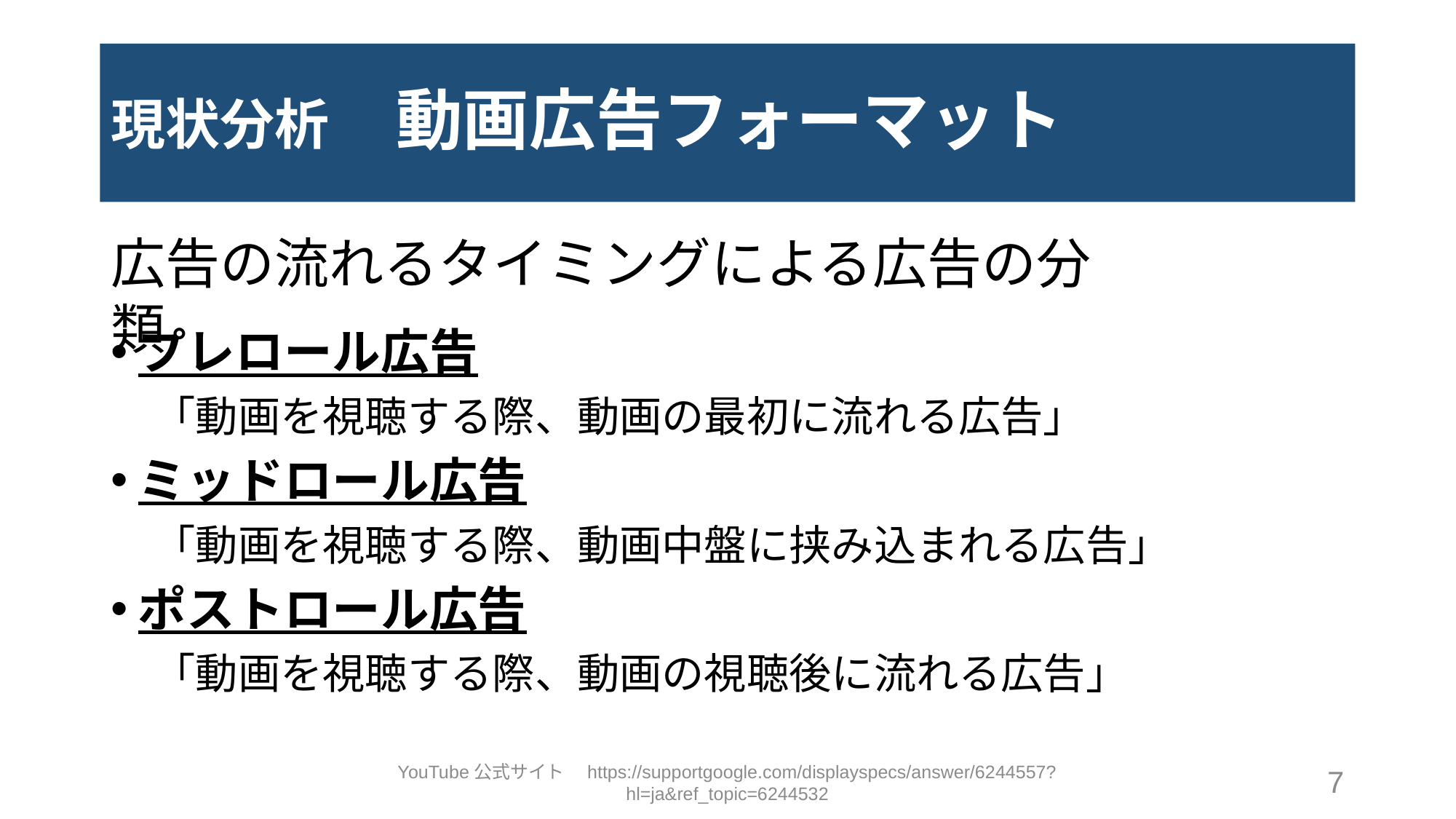

# 現状分析　動画広告フォーマット
広告の流れるタイミングによる広告の分類
プレロール広告
　「動画を視聴する際、動画の最初に流れる広告」
ミッドロール広告
　「動画を視聴する際、動画中盤に挟み込まれる広告」
ポストロール広告
　「動画を視聴する際、動画の視聴後に流れる広告」
7
YouTube公式サイト　https://supportgoogle.com/displayspecs/answer/6244557?hl=ja&ref_topic=6244532